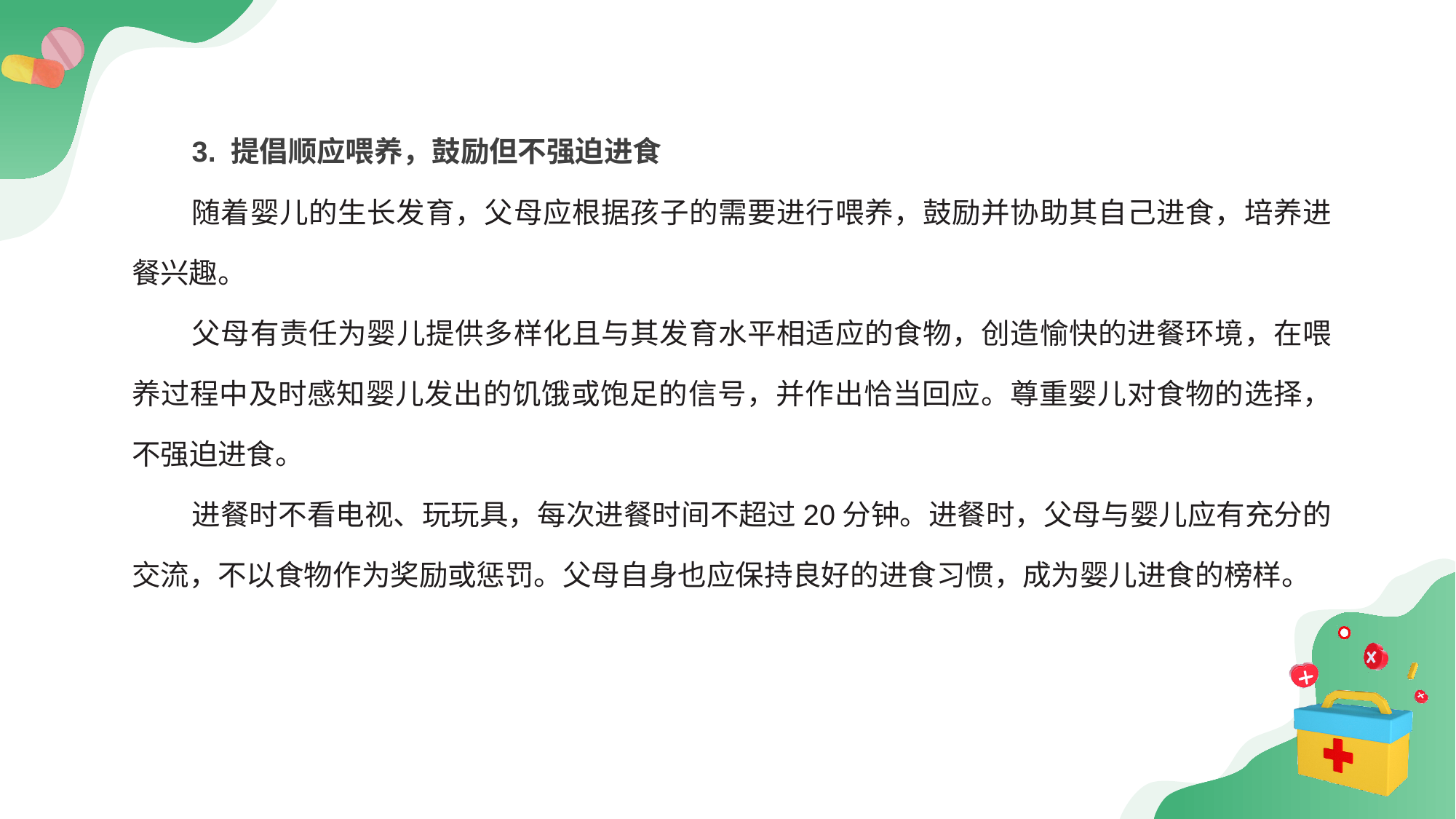

3. 提倡顺应喂养，鼓励但不强迫进食
随着婴儿的生长发育，父母应根据孩子的需要进行喂养，鼓励并协助其自己进食，培养进餐兴趣。
父母有责任为婴儿提供多样化且与其发育水平相适应的食物，创造愉快的进餐环境，在喂养过程中及时感知婴儿发出的饥饿或饱足的信号，并作出恰当回应。尊重婴儿对食物的选择，不强迫进食。
进餐时不看电视、玩玩具，每次进餐时间不超过20分钟。进餐时，父母与婴儿应有充分的交流，不以食物作为奖励或惩罚。父母自身也应保持良好的进食习惯，成为婴儿进食的榜样。